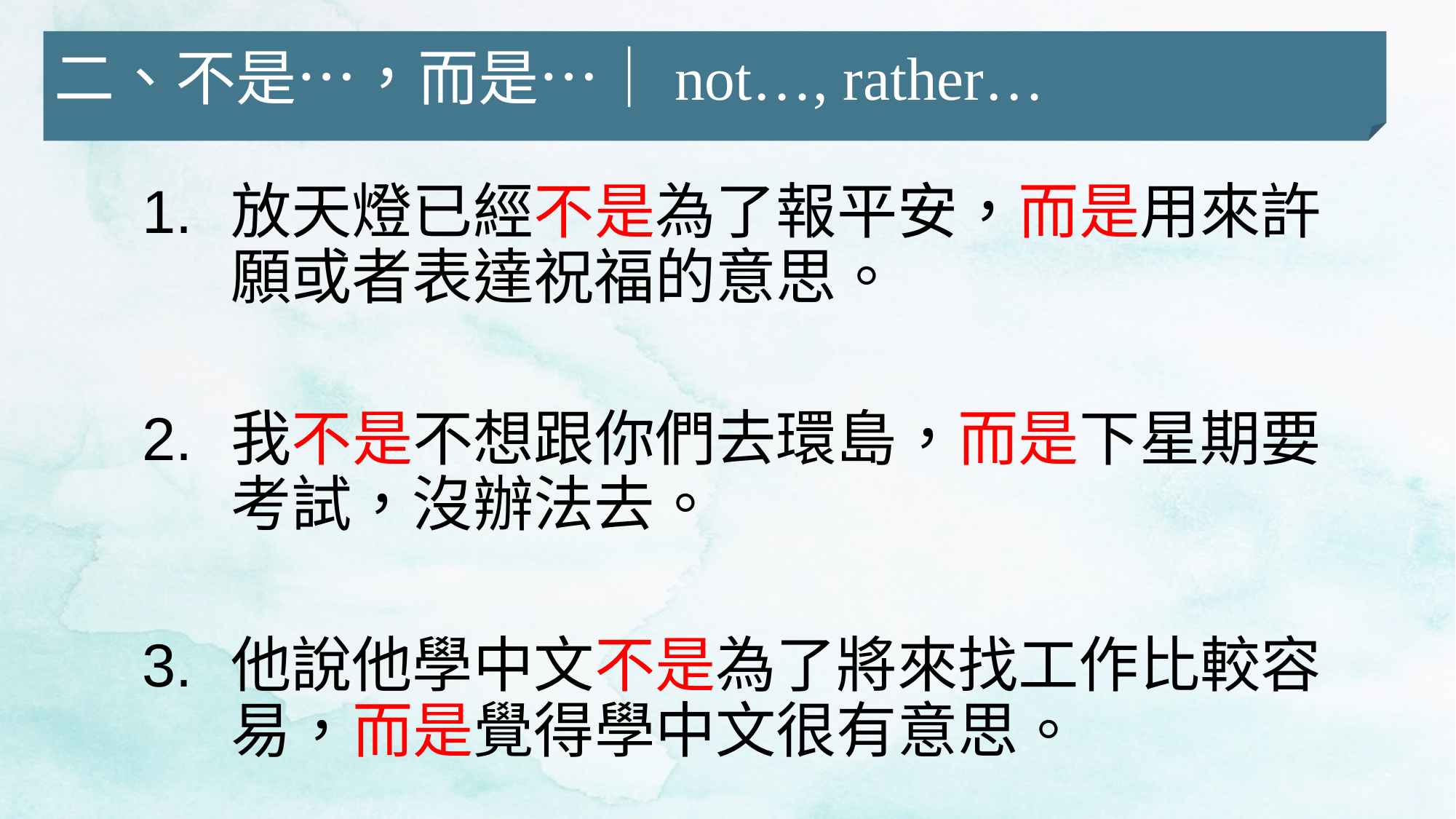

二、不是…，而是…｜not…, rather…
放天燈已經不是為了報平安，而是用來許願或者表達祝福的意思。

我不是不想跟你們去環島，而是下星期要考試，沒辦法去。

他說他學中文不是為了將來找工作比較容易，而是覺得學中文很有意思。